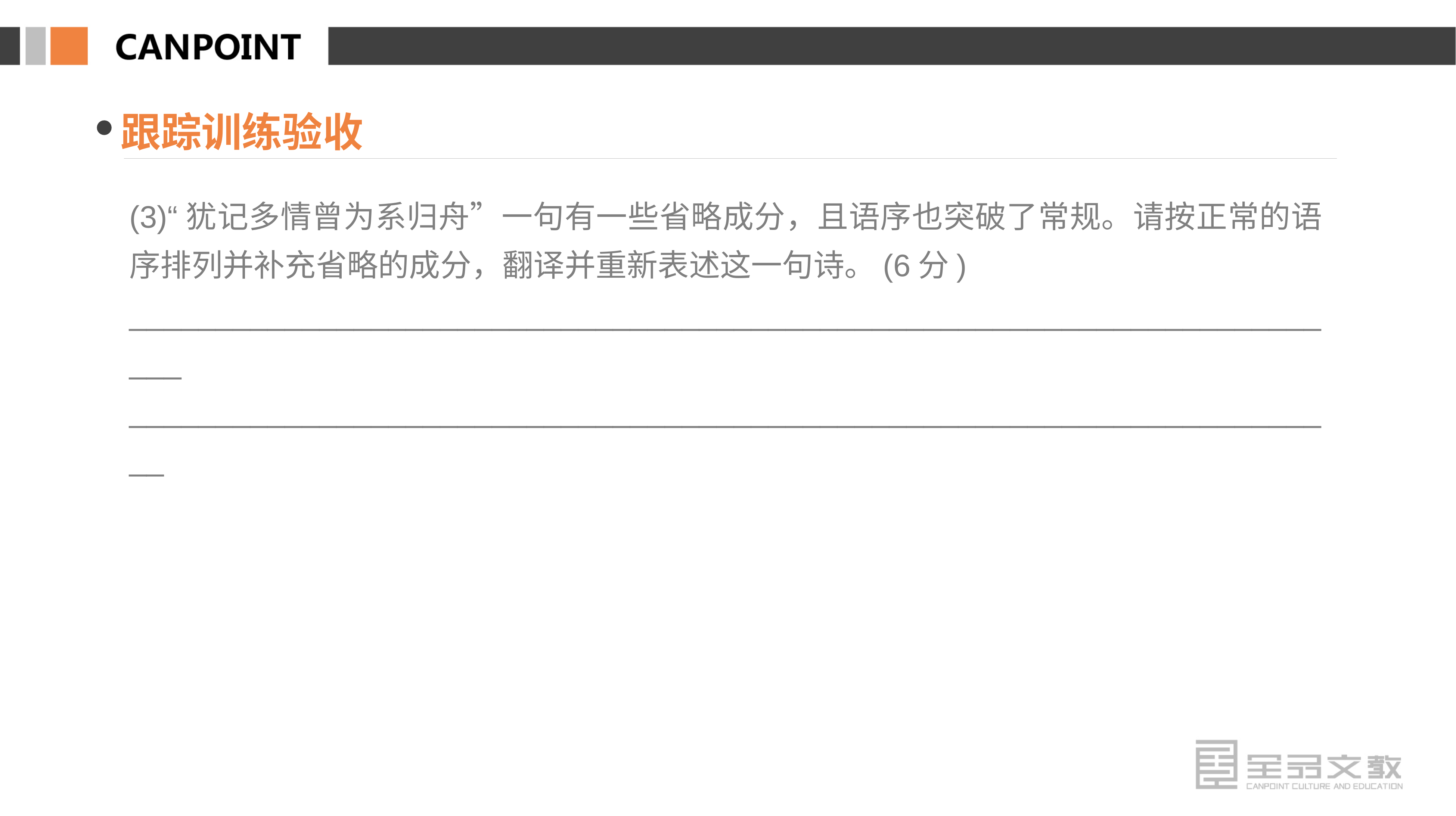

跟踪训练验收

(3)“犹记多情曾为系归舟”一句有一些省略成分，且语序也突破了常规。请按正常的语序排列并补充省略的成分，翻译并重新表述这一句诗。(6分)
________________________________________________________________________
_______________________________________________________________________